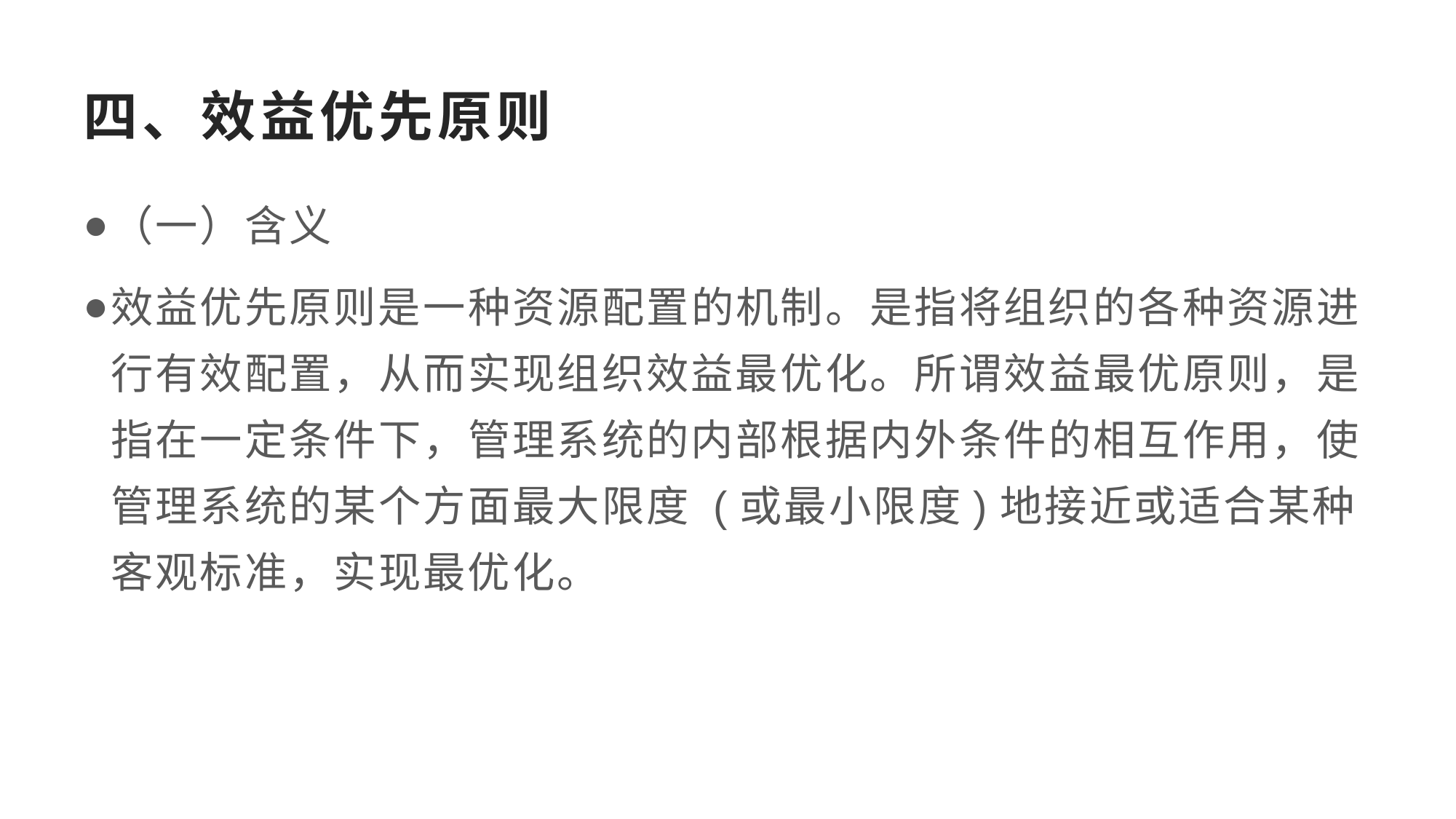

# 四、效益优先原则
（一）含义
效益优先原则是一种资源配置的机制。是指将组织的各种资源进行有效配置，从而实现组织效益最优化。所谓效益最优原则，是指在一定条件下，管理系统的内部根据内外条件的相互作用，使管理系统的某个方面最大限度 (或最小限度)地接近或适合某种客观标准，实现最优化。